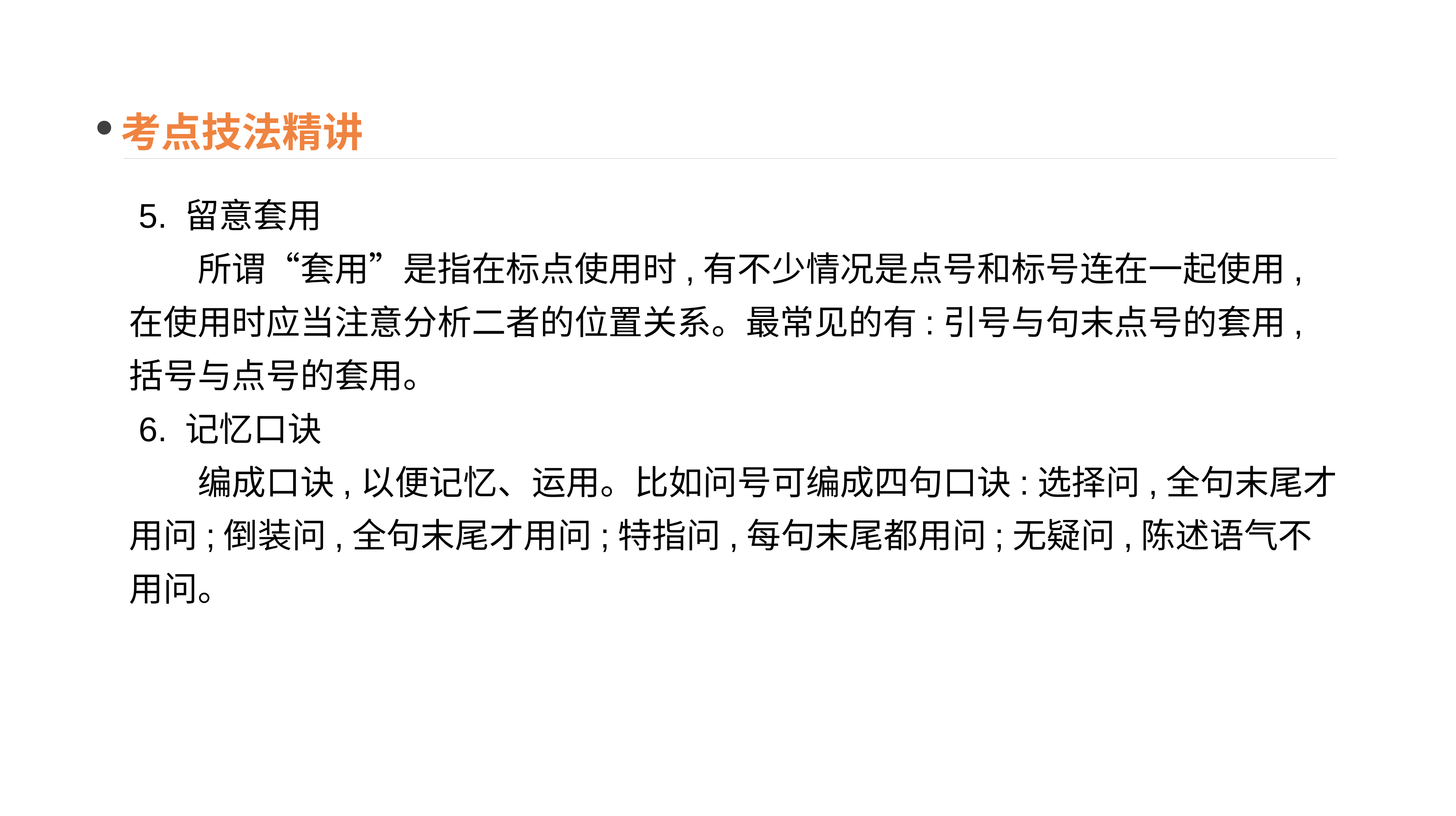

考点技法精讲

 5. 留意套用
　　所谓“套用”是指在标点使用时,有不少情况是点号和标号连在一起使用,在使用时应当注意分析二者的位置关系。最常见的有:引号与句末点号的套用,括号与点号的套用。
 6. 记忆口诀
　　编成口诀,以便记忆、运用。比如问号可编成四句口诀:选择问,全句末尾才用问;倒装问,全句末尾才用问;特指问,每句末尾都用问;无疑问,陈述语气不用问。